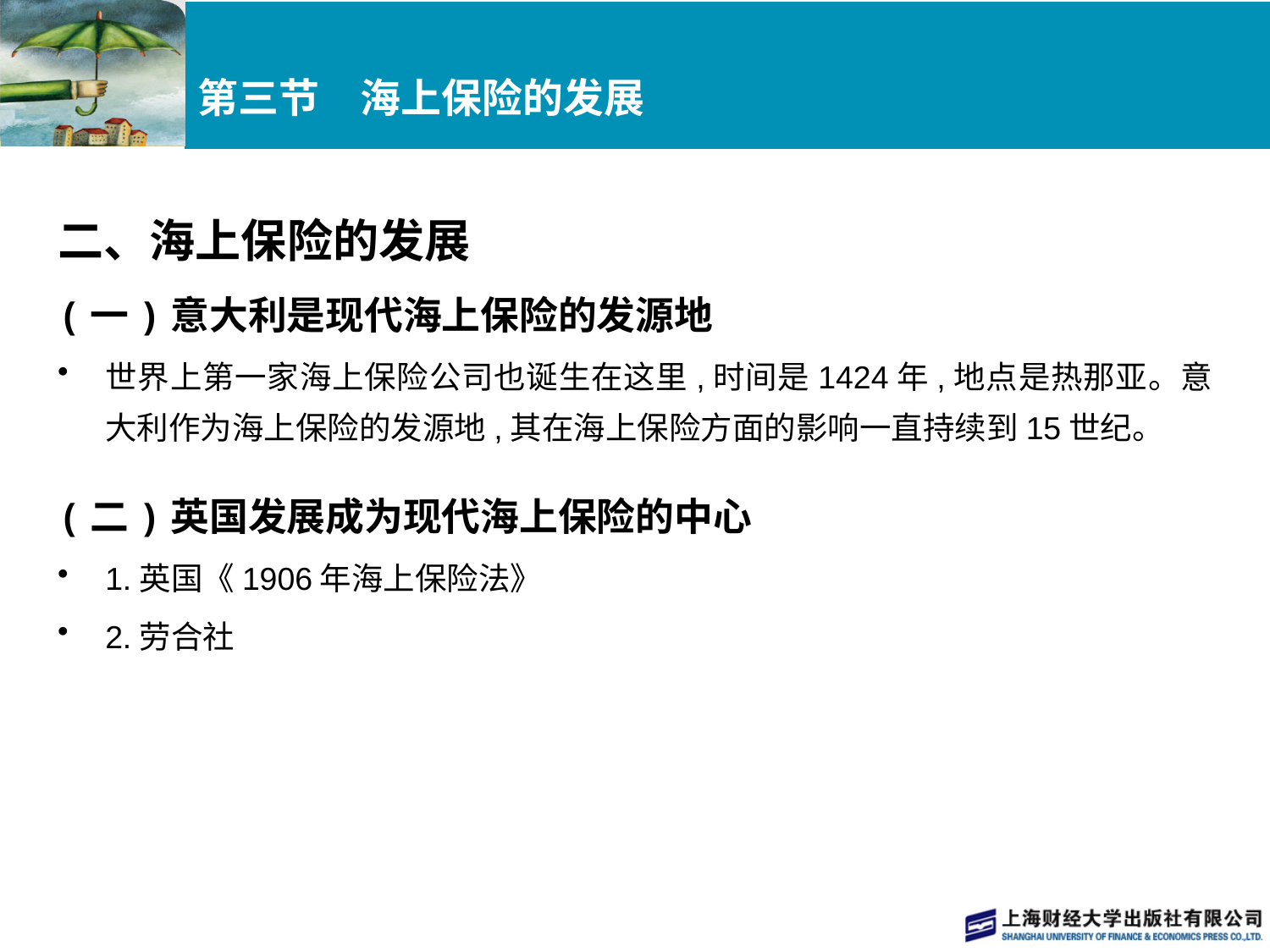

# 第三节　海上保险的发展
二、海上保险的发展
(一)意大利是现代海上保险的发源地
世界上第一家海上保险公司也诞生在这里,时间是1424年,地点是热那亚。意大利作为海上保险的发源地,其在海上保险方面的影响一直持续到15世纪。

(二)英国发展成为现代海上保险的中心
1.英国《1906年海上保险法》
2.劳合社